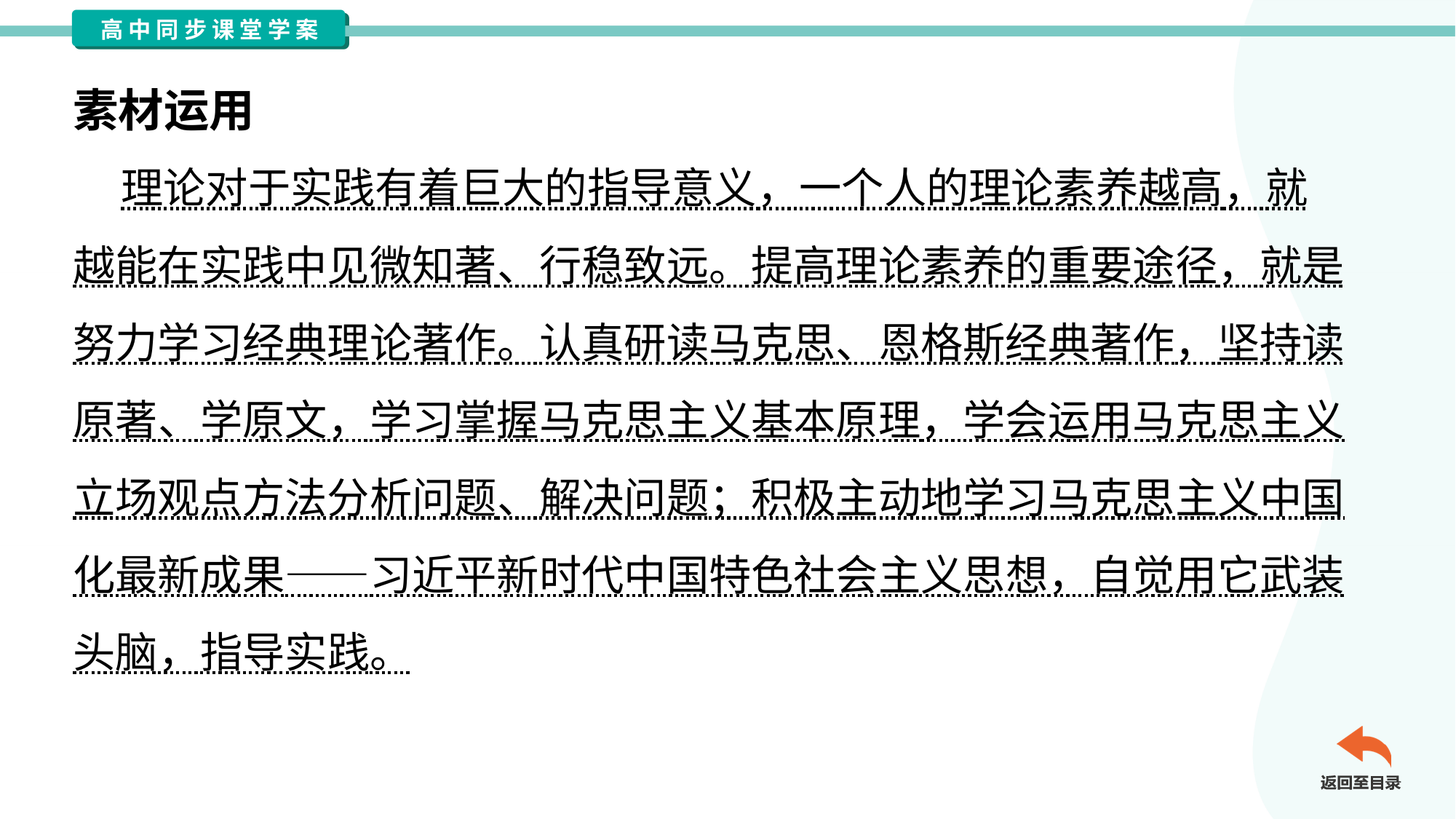

素材运用
    理论对于实践有着巨大的指导意义，一个人的理论素养越高，就
越能在实践中见微知著、行稳致远。提高理论素养的重要途径，就是
努力学习经典理论著作。认真研读马克思、恩格斯经典著作，坚持读
原著、学原文，学习掌握马克思主义基本原理，学会运用马克思主义
立场观点方法分析问题、解决问题；积极主动地学习马克思主义中国
化最新成果——习近平新时代中国特色社会主义思想，自觉用它武装
头脑，指导实践。